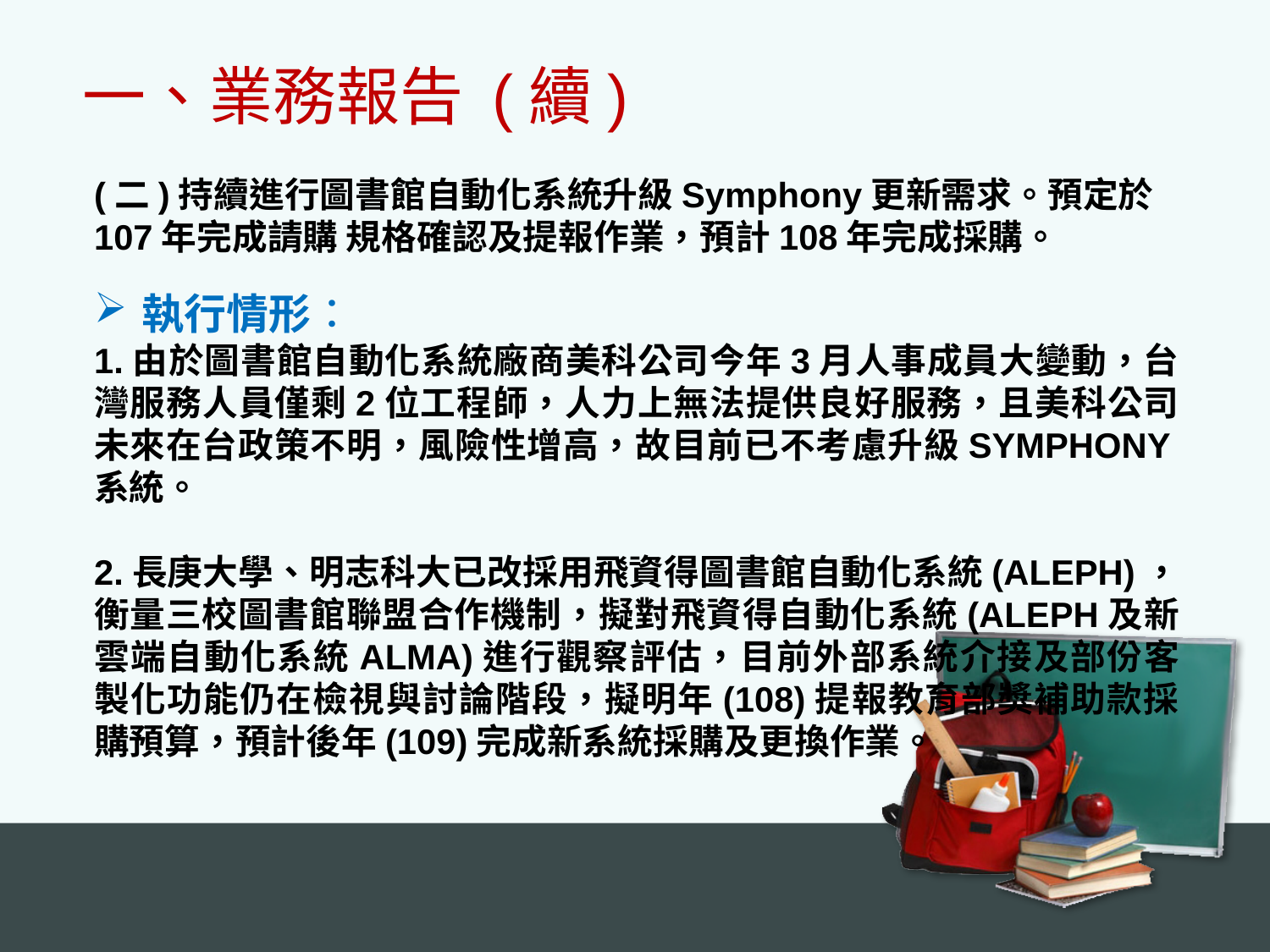

一、業務報告 (續)
(二)持續進行圖書館自動化系統升級Symphony更新需求。預定於107年完成請購 規格確認及提報作業，預計108年完成採購。
執行情形：
1.由於圖書館自動化系統廠商美科公司今年3月人事成員大變動，台灣服務人員僅剩2位工程師，人力上無法提供良好服務，且美科公司未來在台政策不明，風險性增高，故目前已不考慮升級Symphony系統。

2.長庚大學、明志科大已改採用飛資得圖書館自動化系統(ALEPH)，衡量三校圖書館聯盟合作機制，擬對飛資得自動化系統(Aleph及新雲端自動化系統Alma)進行觀察評估，目前外部系統介接及部份客製化功能仍在檢視與討論階段，擬明年(108)提報教育部獎補助款採購預算，預計後年(109)完成新系統採購及更換作業。